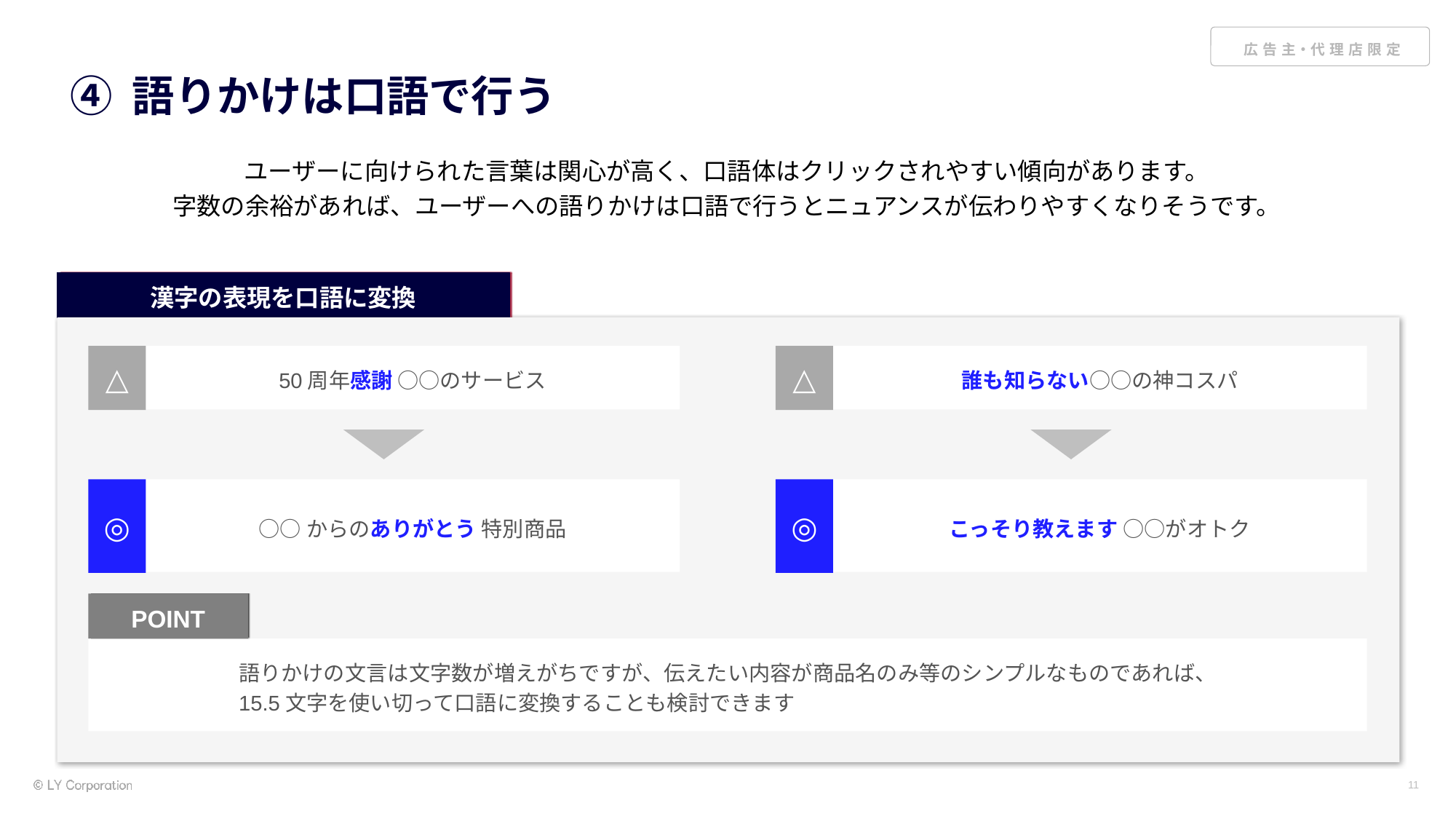

# ④ 語りかけは口語で行う
ユーザーに向けられた言葉は関心が高く、口語体はクリックされやすい傾向があります。
字数の余裕があれば、ユーザーへの語りかけは口語で行うとニュアンスが伝わりやすくなりそうです。
漢字の表現を口語に変換

△
50周年感謝 ○○のサービス
△
誰も知らない○○の神コスパ

◎
○○からのありがとう 特別商品
◎
こっそり教えます ○○がオトク
POINT
語りかけの文言は文字数が増えがちですが、伝えたい内容が商品名のみ等のシンプルなものであれば、
15.5文字を使い切って口語に変換することも検討できます